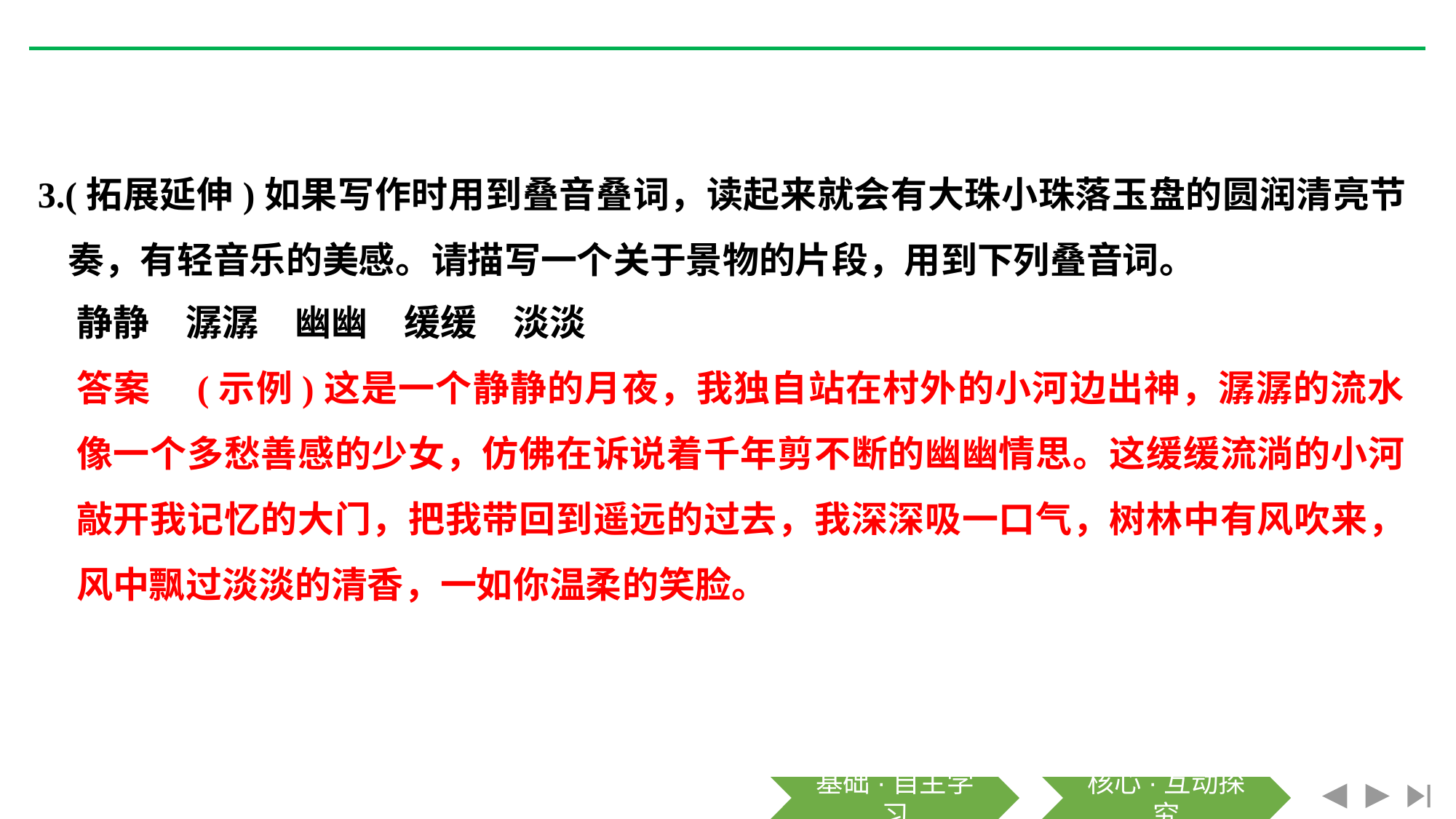

3.(拓展延伸)如果写作时用到叠音叠词，读起来就会有大珠小珠落玉盘的圆润清亮节奏，有轻音乐的美感。请描写一个关于景物的片段，用到下列叠音词。
静静　潺潺　幽幽　缓缓　淡淡
答案　(示例)这是一个静静的月夜，我独自站在村外的小河边出神，潺潺的流水像一个多愁善感的少女，仿佛在诉说着千年剪不断的幽幽情思。这缓缓流淌的小河敲开我记忆的大门，把我带回到遥远的过去，我深深吸一口气，树林中有风吹来，风中飘过淡淡的清香，一如你温柔的笑脸。